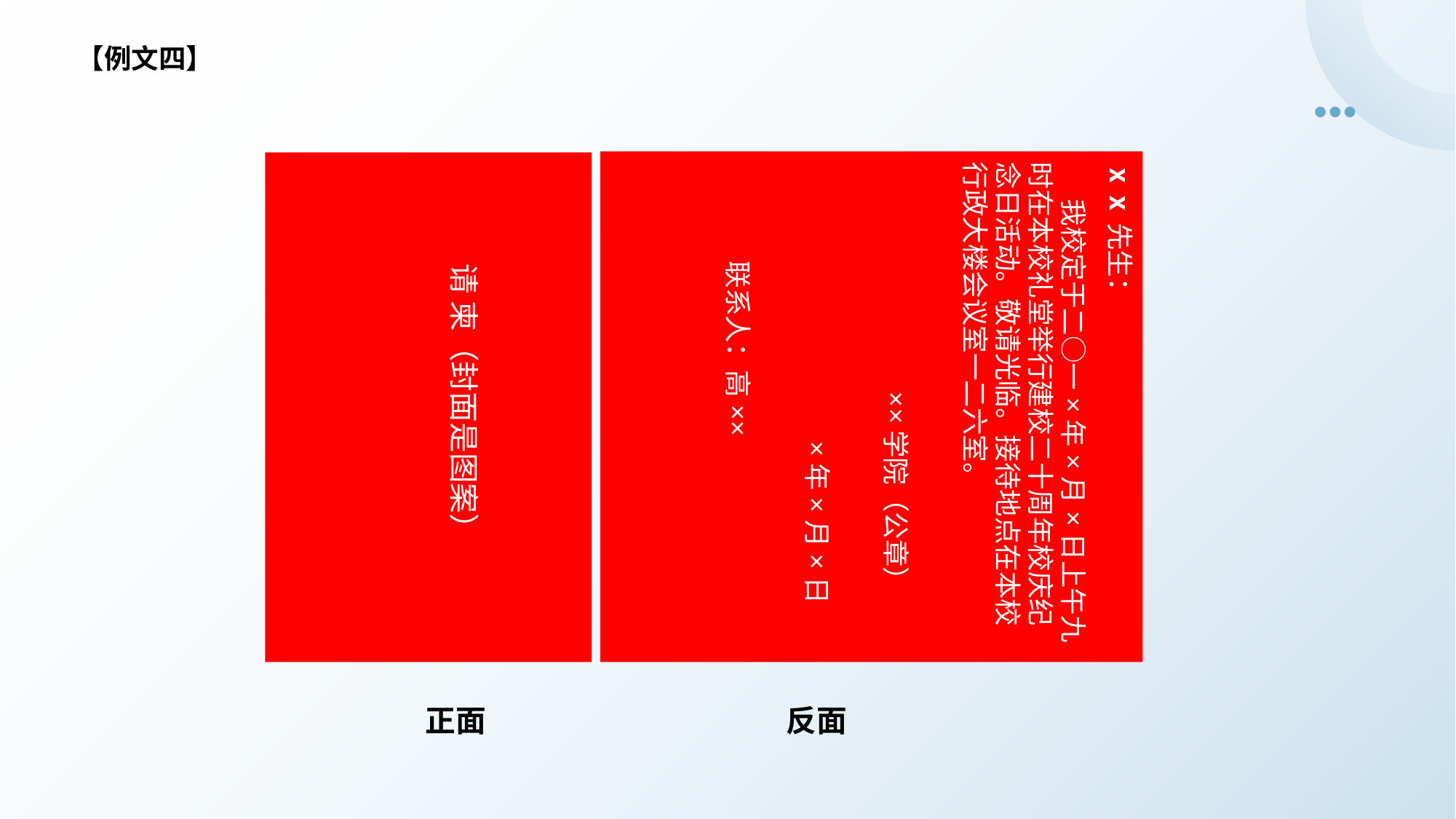

【例文四】
ⅹⅹ先生：
     我校定于二○一×年×月×日上午九时在本校礼堂举行建校二十周年校庆纪念日活动。敬请光临。接待地点在本校行政大楼会议室一二六室。
              ××学院（公章）
                 ×年×月×日
               联系人：高××

请 柬（封面是图案）

正面
反面